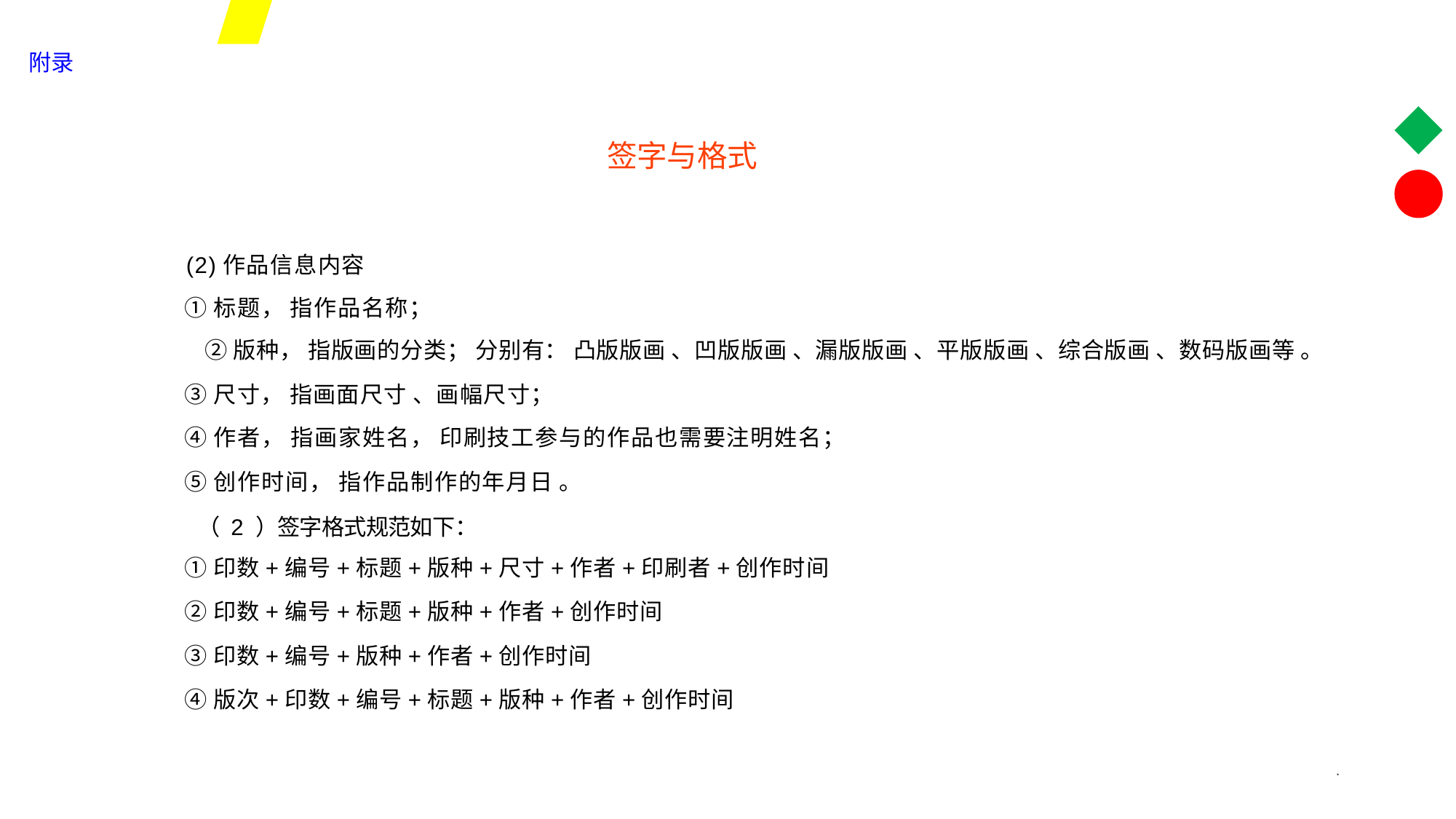

附录

签字与格式

(2)作品信息内容
①标题， 指作品名称；
②版种， 指版画的分类； 分别有： 凸版版画 、凹版版画 、漏版版画 、平版版画 、综合版画 、数码版画等 。
③尺寸， 指画面尺寸 、画幅尺寸；
④作者， 指画家姓名， 印刷技工参与的作品也需要注明姓名；
⑤创作时间， 指作品制作的年月日 。
（ 2 ）签字格式规范如下：
①印数+编号+标题+版种+尺寸+作者+印刷者+创作时间
②印数+编号+标题+版种+作者+创作时间
③印数+编号+版种+作者+创作时间

④版次+印数+编号+标题+版种+作者+创作时间

*